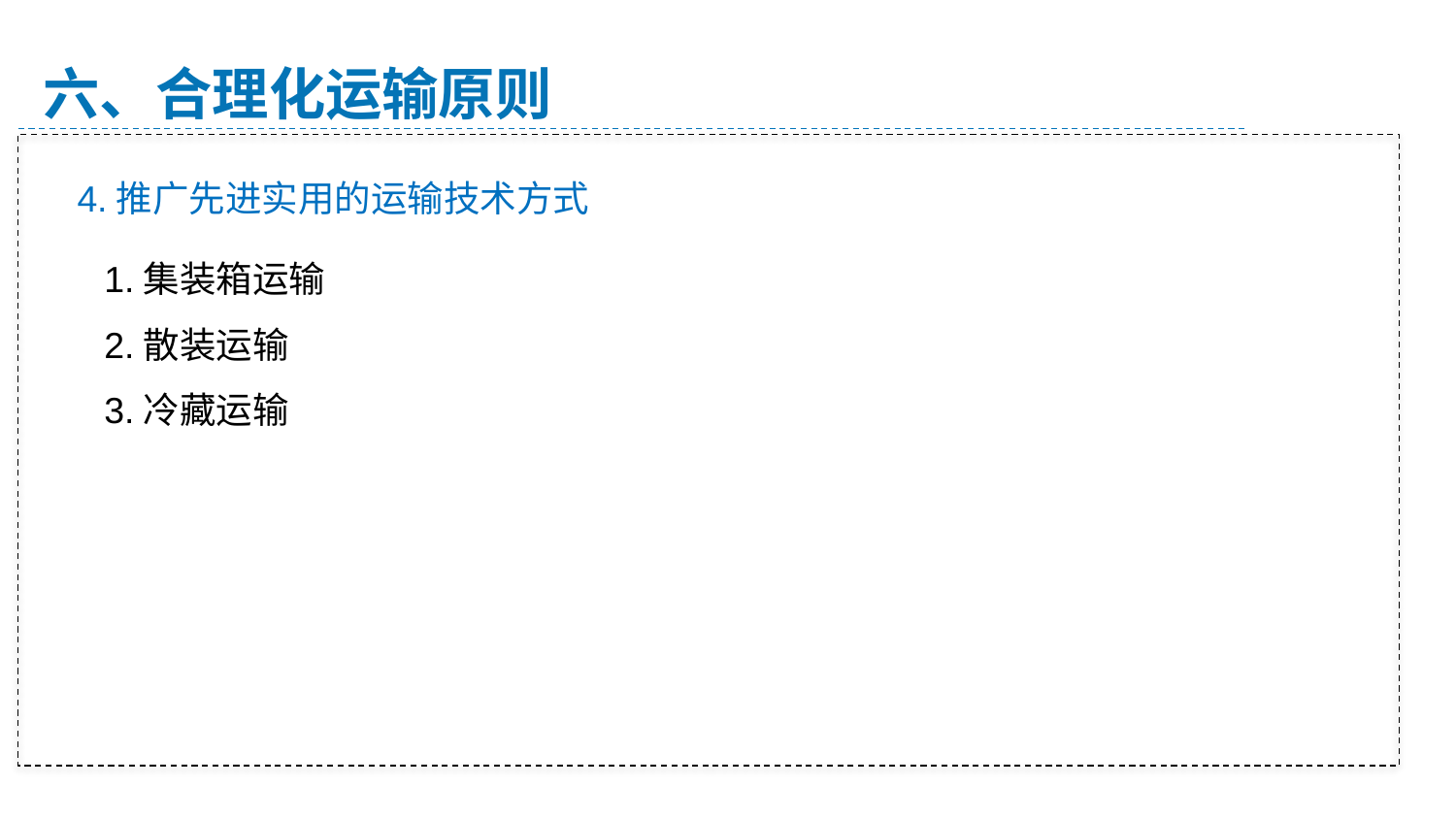

六、合理化运输原则

4.推广先进实用的运输技术方式
      1.集装箱运输
      2.散装运输
      3.冷藏运输